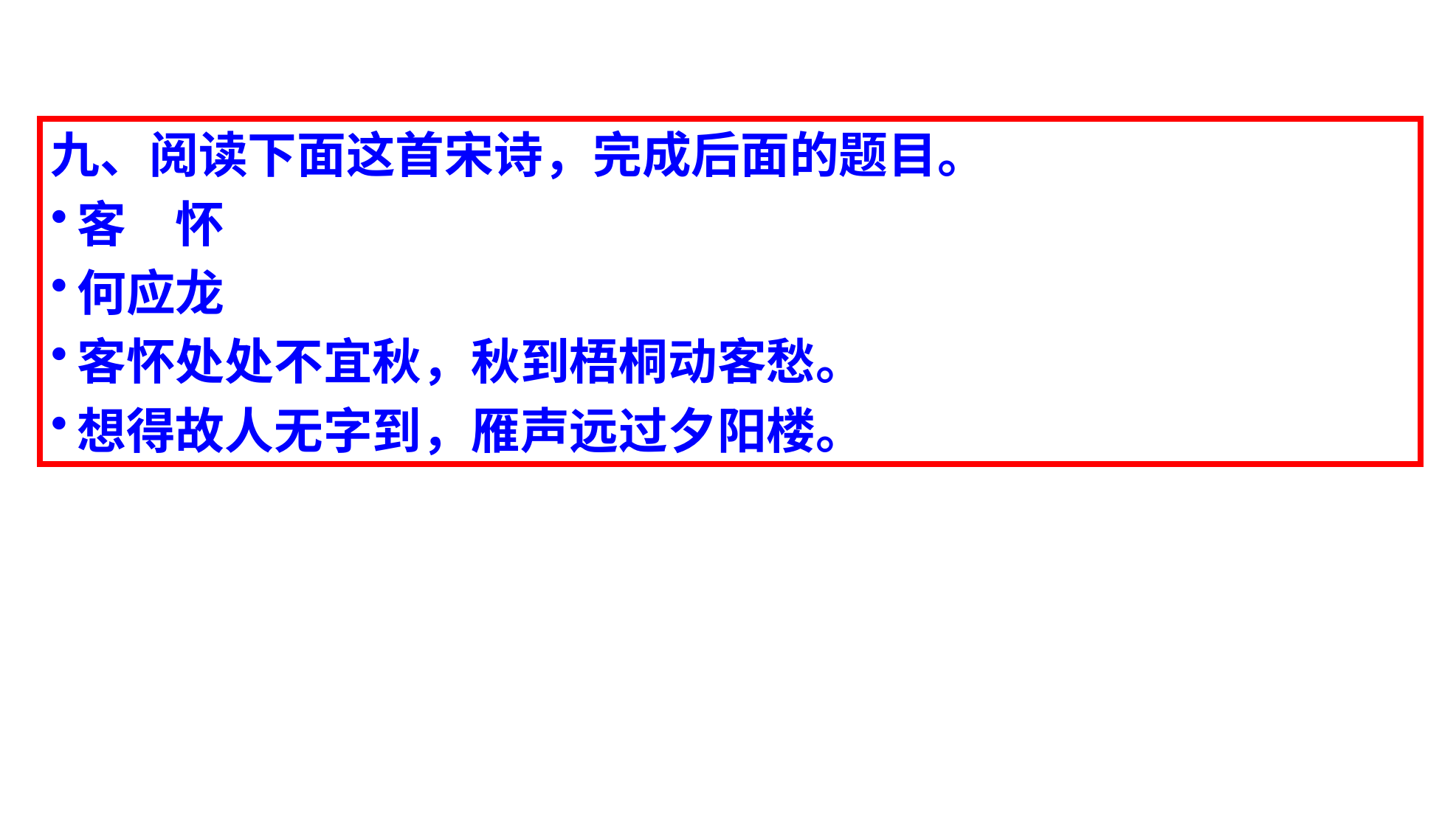

九、阅读下面这首宋诗，完成后面的题目。
客　怀
何应龙
客怀处处不宜秋，秋到梧桐动客愁。
想得故人无字到，雁声远过夕阳楼。